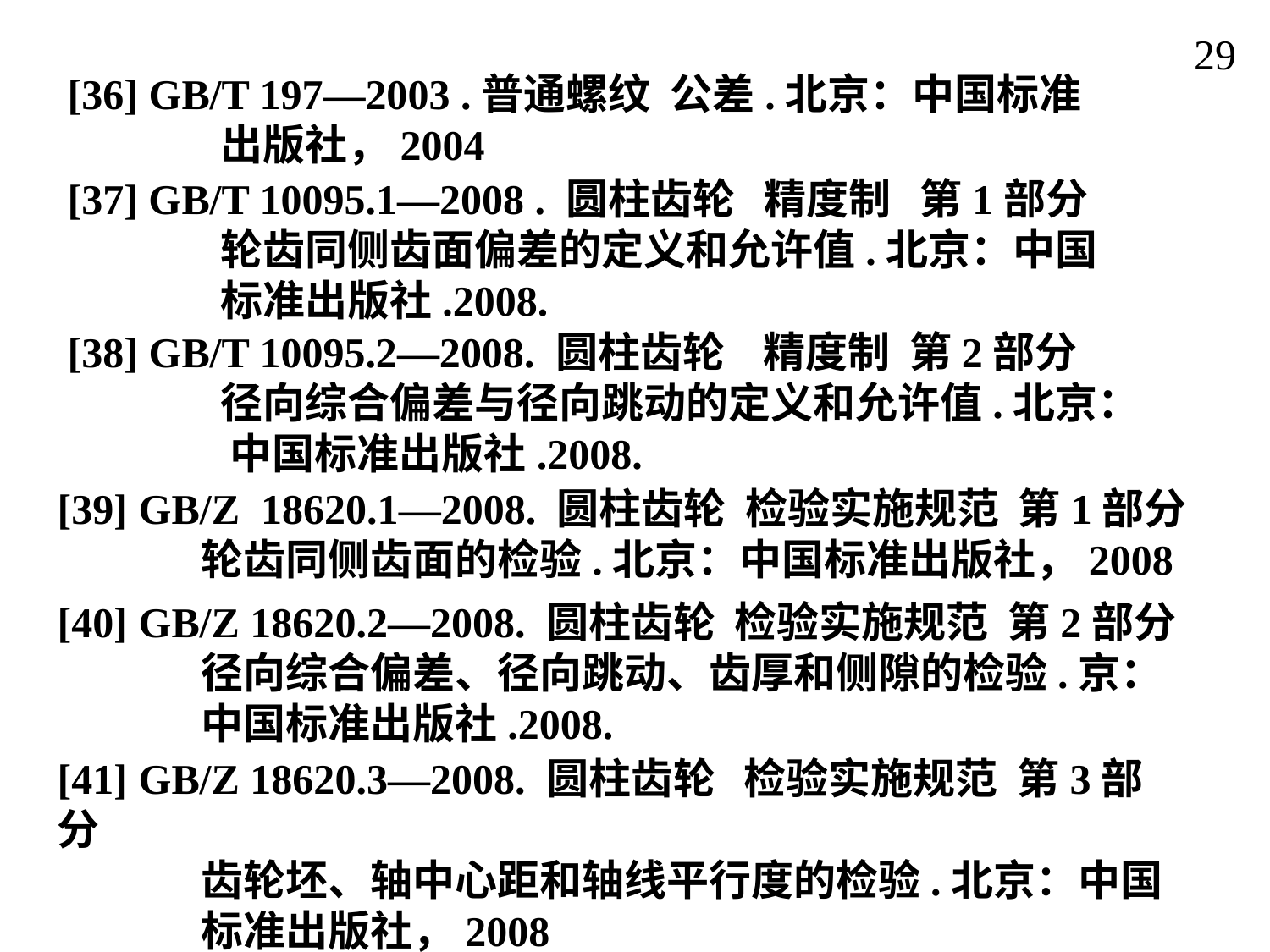

29
[36] GB/T 197—2003 .普通螺纹  公差.北京：中国标准
               出版社，2004
[37] GB/T 10095.1—2008 . 圆柱齿轮   精度制   第1部分
               轮齿同侧齿面偏差的定义和允许值.北京：中国
               标准出版社.2008.
[38] GB/T 10095.2—2008. 圆柱齿轮    精度制  第2部分
               径向综合偏差与径向跳动的定义和允许值.北京：
                中国标准出版社.2008.
[39] GB/Z  18620.1—2008. 圆柱齿轮  检验实施规范  第1部分
              轮齿同侧齿面的检验.北京：中国标准出版社，2008
[40] GB/Z 18620.2—2008. 圆柱齿轮  检验实施规范  第2部分
              径向综合偏差、径向跳动、齿厚和侧隙的检验.京：
              中国标准出版社.2008.
[41] GB/Z 18620.3—2008. 圆柱齿轮   检验实施规范  第3部分
              齿轮坯、轴中心距和轴线平行度的检验.北京：中国
              标准出版社，2008